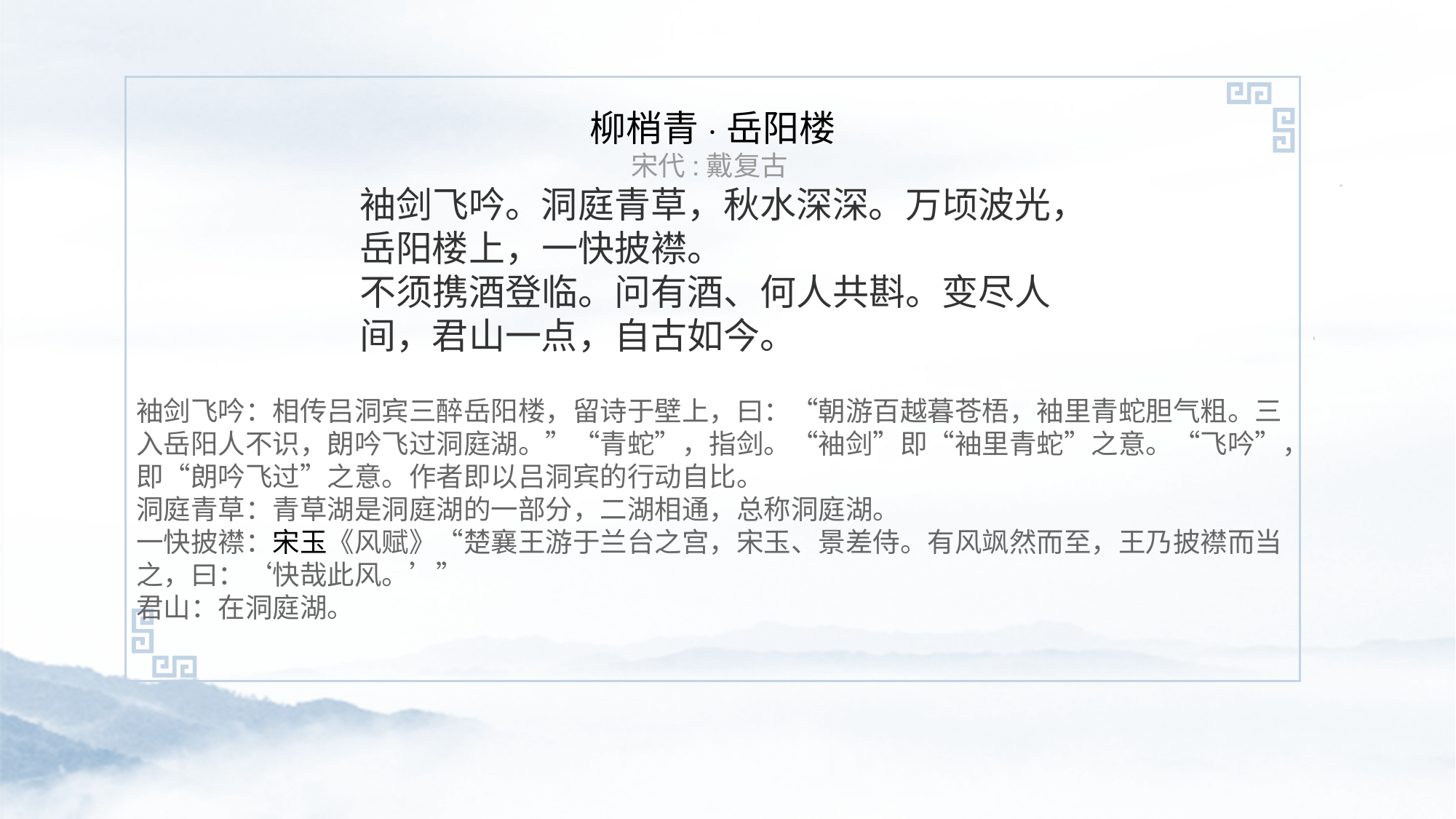

柳梢青·岳阳楼
宋代:戴复古
袖剑飞吟。洞庭青草，秋水深深。万顷波光，岳阳楼上，一快披襟。
不须携酒登临。问有酒、何人共斟。变尽人间，君山一点，自古如今。

袖剑飞吟：相传吕洞宾三醉岳阳楼，留诗于壁上，曰：“朝游百越暮苍梧，袖里青蛇胆气粗。三入岳阳人不识，朗吟飞过洞庭湖。”“青蛇”，指剑。“袖剑”即“袖里青蛇”之意。“飞吟”，即“朗吟飞过”之意。作者即以吕洞宾的行动自比。
洞庭青草：青草湖是洞庭湖的一部分，二湖相通，总称洞庭湖。
一快披襟：宋玉《风赋》“楚襄王游于兰台之宫，宋玉、景差侍。有风飒然而至，王乃披襟而当之，曰：‘快哉此风。’”
君山：在洞庭湖。